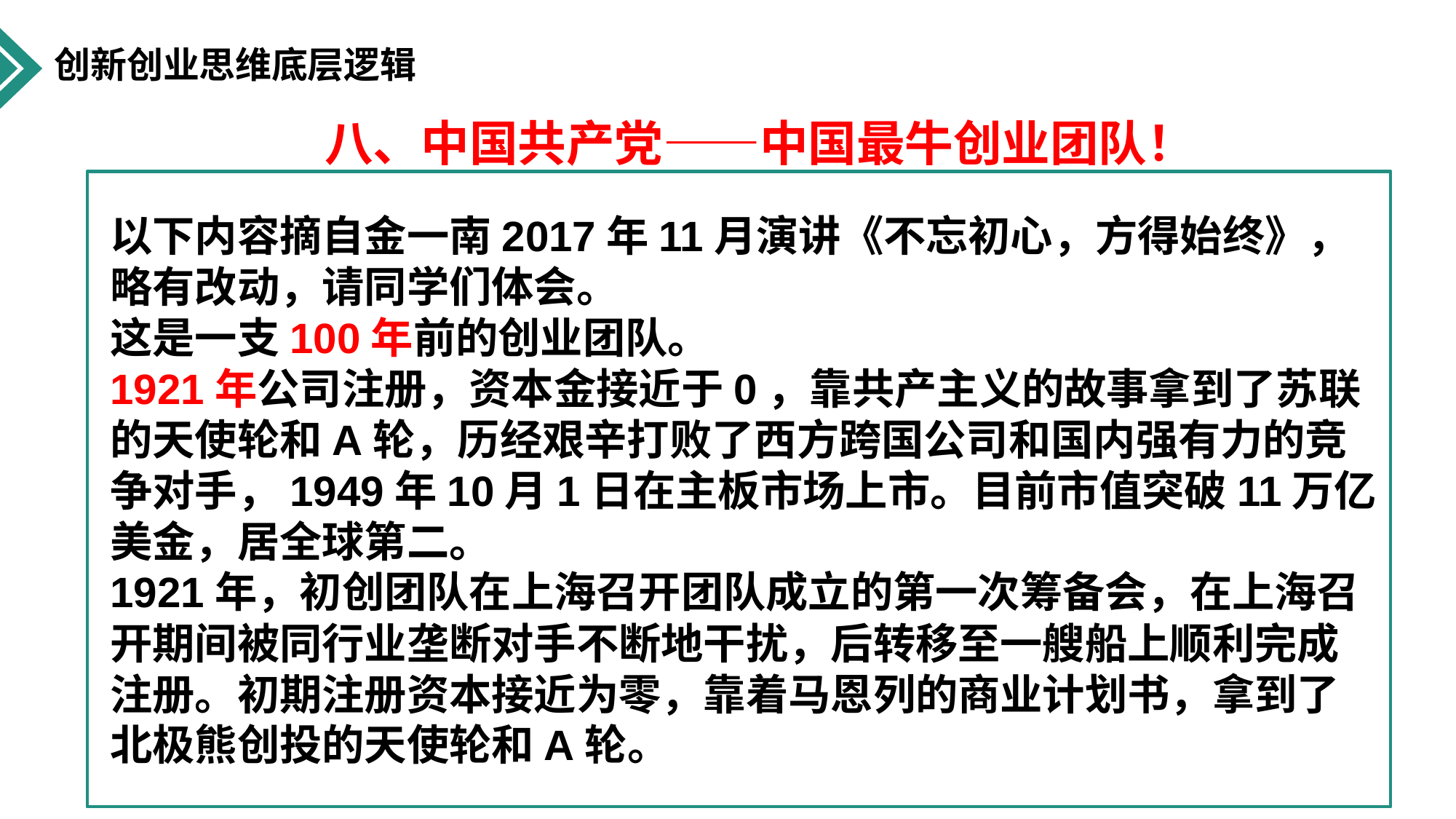

创新创业思维底层逻辑
八、中国共产党——中国最牛创业团队！
以下内容摘自金一南2017年11月演讲《不忘初心，方得始终》，略有改动，请同学们体会。
这是一支100年前的创业团队。
1921年公司注册，资本金接近于0，靠共产主义的故事拿到了苏联的天使轮和A轮，历经艰辛打败了西方跨国公司和国内强有力的竞争对手，1949年10月1日在主板市场上市。目前市值突破11万亿美金，居全球第二。
1921年，初创团队在上海召开团队成立的第一次筹备会，在上海召开期间被同行业垄断对手不断地干扰，后转移至一艘船上顺利完成注册。初期注册资本接近为零，靠着马恩列的商业计划书，拿到了北极熊创投的天使轮和A轮。